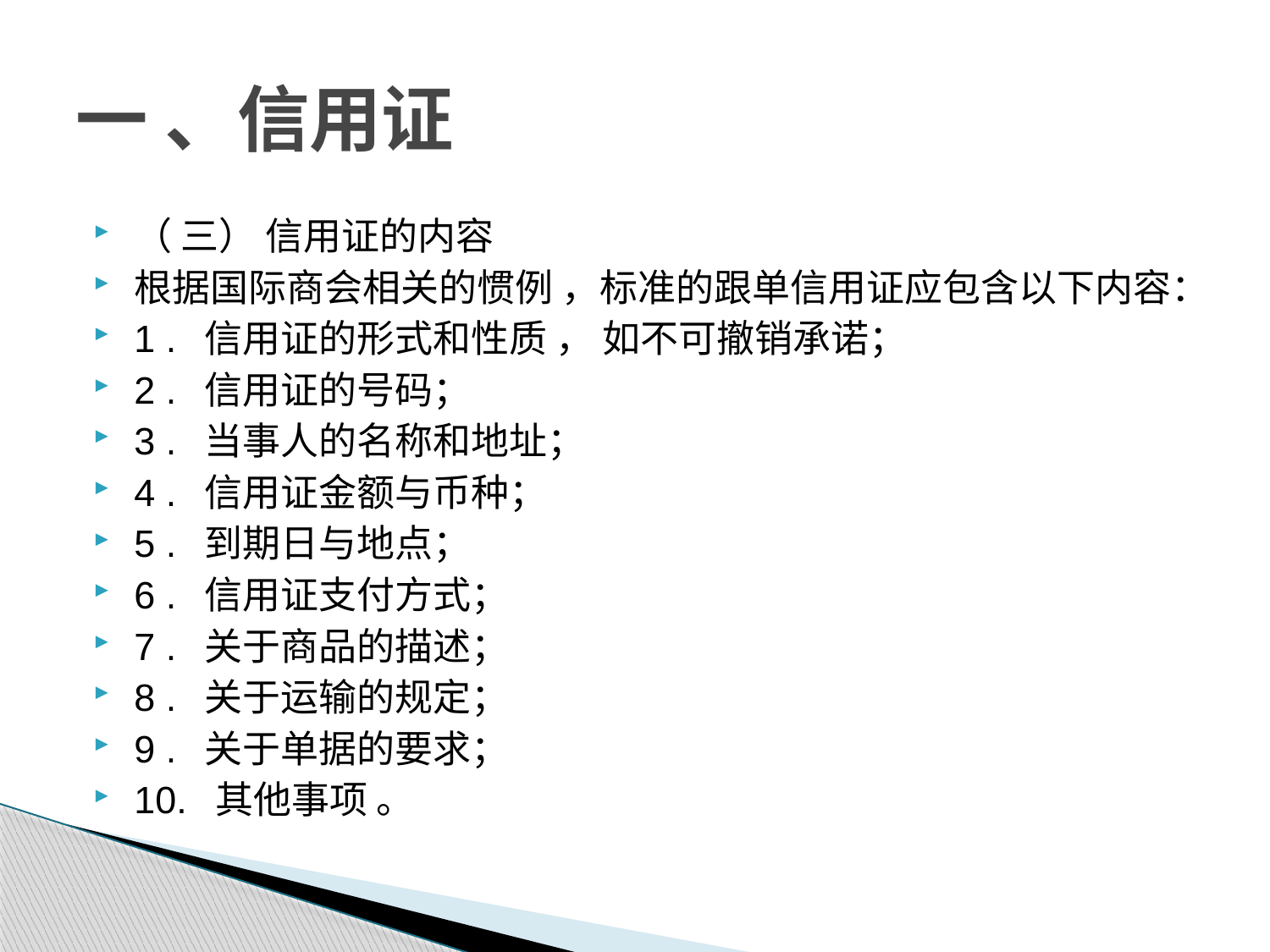

# 一 、信用证
（ 三） 信用证的内容
根据国际商会相关的惯例 ，标准的跟单信用证应包含以下内容：
1 .  信用证的形式和性质 ， 如不可撤销承诺；
2 .  信用证的号码；
3 .  当事人的名称和地址；
4 .  信用证金额与币种；
5 .  到期日与地点；
6 .  信用证支付方式；
7 .  关于商品的描述；
8 .  关于运输的规定；
9 .  关于单据的要求；
10.  其他事项 。